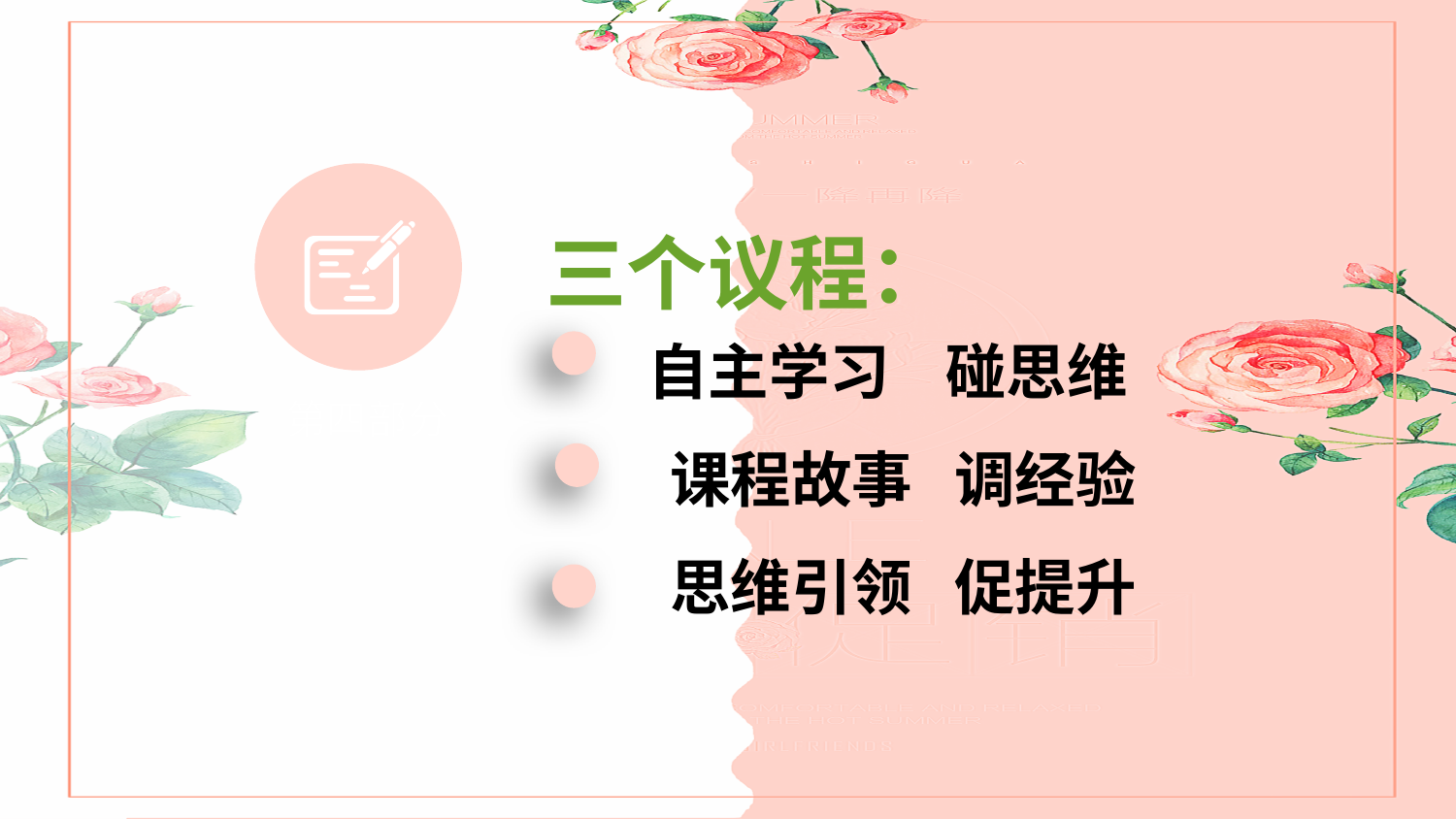

三个议程：
自主学习    碰思维

第四部分
课程故事   调经验

思维引领   促提升